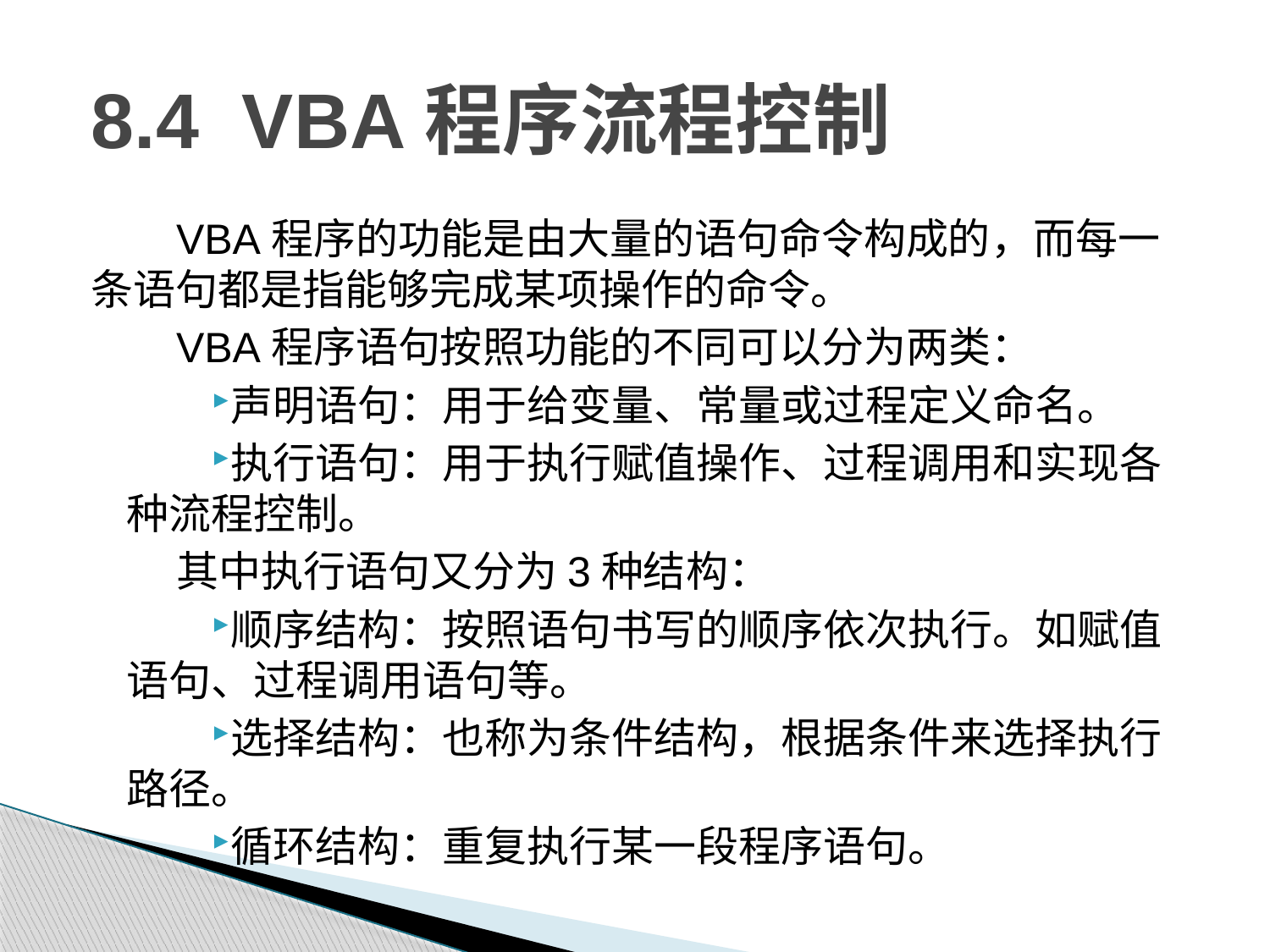

# 8.4  VBA程序流程控制
VBA程序的功能是由大量的语句命令构成的，而每一条语句都是指能够完成某项操作的命令。
VBA程序语句按照功能的不同可以分为两类：
声明语句：用于给变量、常量或过程定义命名。
执行语句：用于执行赋值操作、过程调用和实现各种流程控制。
其中执行语句又分为3种结构：
顺序结构：按照语句书写的顺序依次执行。如赋值语句、过程调用语句等。
选择结构：也称为条件结构，根据条件来选择执行路径。
循环结构：重复执行某一段程序语句。